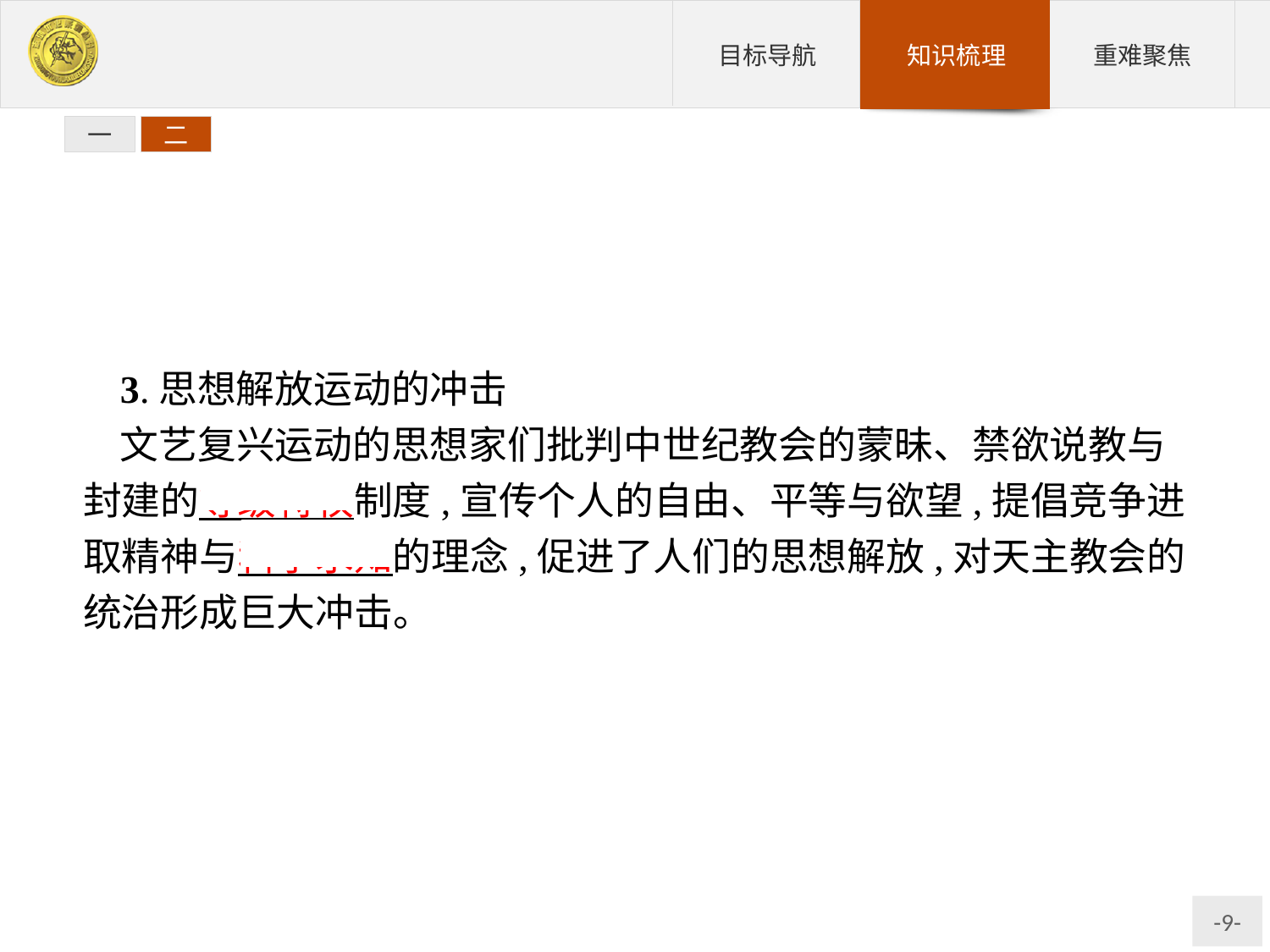

一
二
3.思想解放运动的冲击
文艺复兴运动的思想家们批判中世纪教会的蒙昧、禁欲说教与封建的等级特权制度,宣传个人的自由、平等与欲望,提倡竞争进取精神与科学求知的理念,促进了人们的思想解放,对天主教会的统治形成巨大冲击。